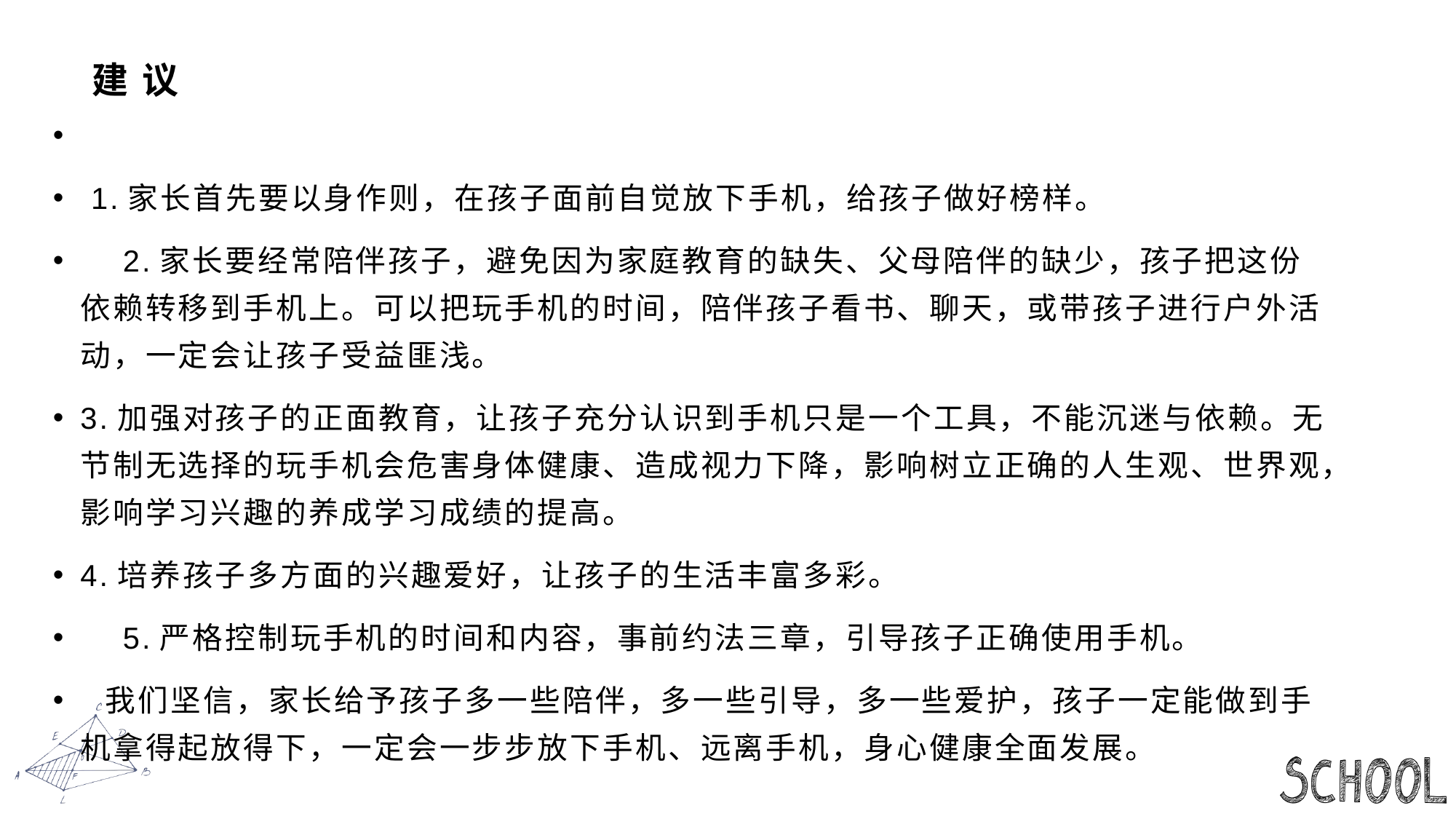

# 建 议

 1.家长首先要以身作则，在孩子面前自觉放下手机，给孩子做好榜样。
    2.家长要经常陪伴孩子，避免因为家庭教育的缺失、父母陪伴的缺少，孩子把这份依赖转移到手机上。可以把玩手机的时间，陪伴孩子看书、聊天，或带孩子进行户外活动，一定会让孩子受益匪浅。
3.加强对孩子的正面教育，让孩子充分认识到手机只是一个工具，不能沉迷与依赖。无节制无选择的玩手机会危害身体健康、造成视力下降，影响树立正确的人生观、世界观，影响学习兴趣的养成学习成绩的提高。
4.培养孩子多方面的兴趣爱好，让孩子的生活丰富多彩。
    5.严格控制玩手机的时间和内容，事前约法三章，引导孩子正确使用手机。
  我们坚信，家长给予孩子多一些陪伴，多一些引导，多一些爱护，孩子一定能做到手机拿得起放得下，一定会一步步放下手机、远离手机，身心健康全面发展。